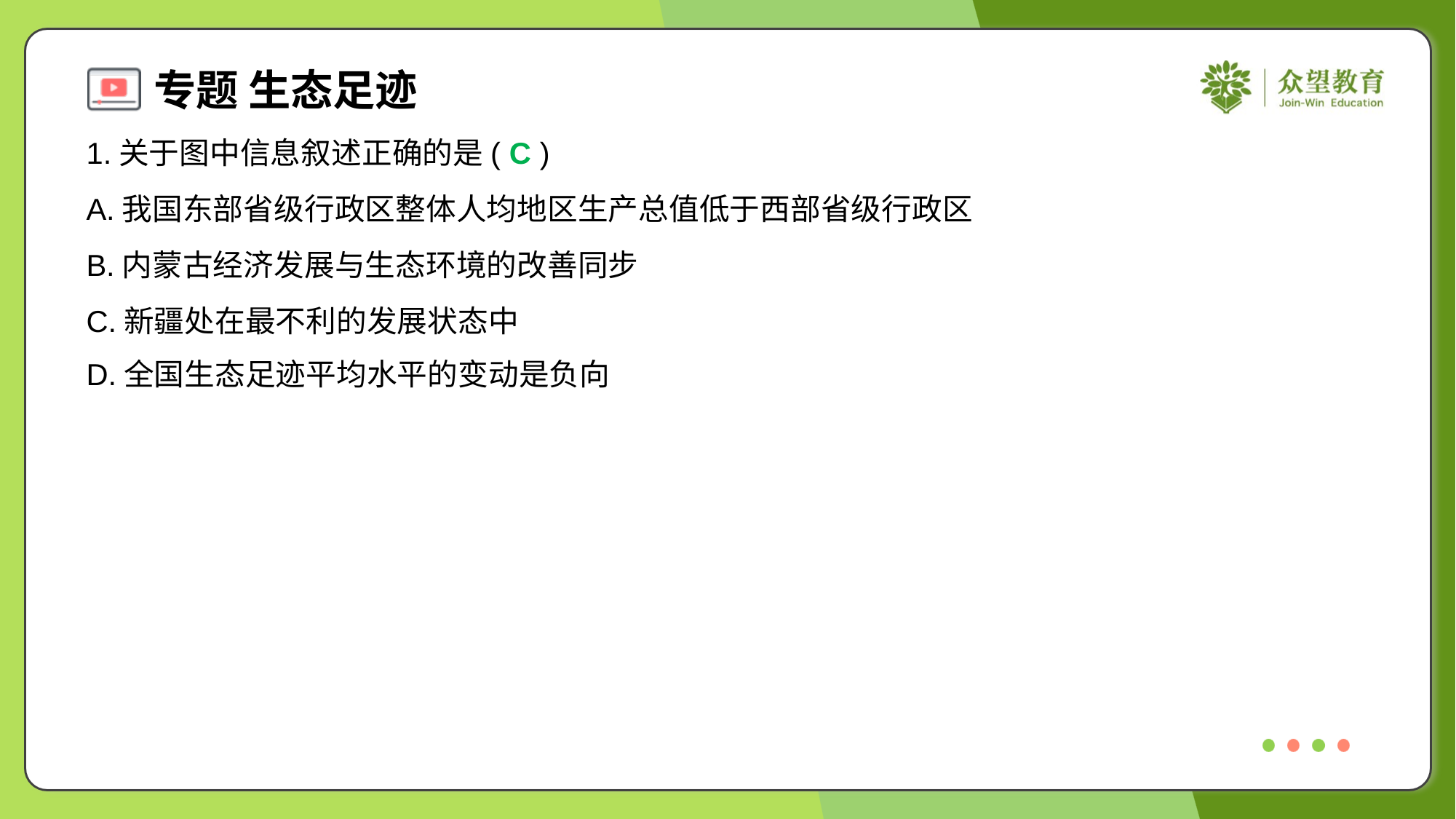

1.关于图中信息叙述正确的是(     )
C
A.我国东部省级行政区整体人均地区生产总值低于西部省级行政区
B.内蒙古经济发展与生态环境的改善同步
C.新疆处在最不利的发展状态中
D.全国生态足迹平均水平的变动是负向